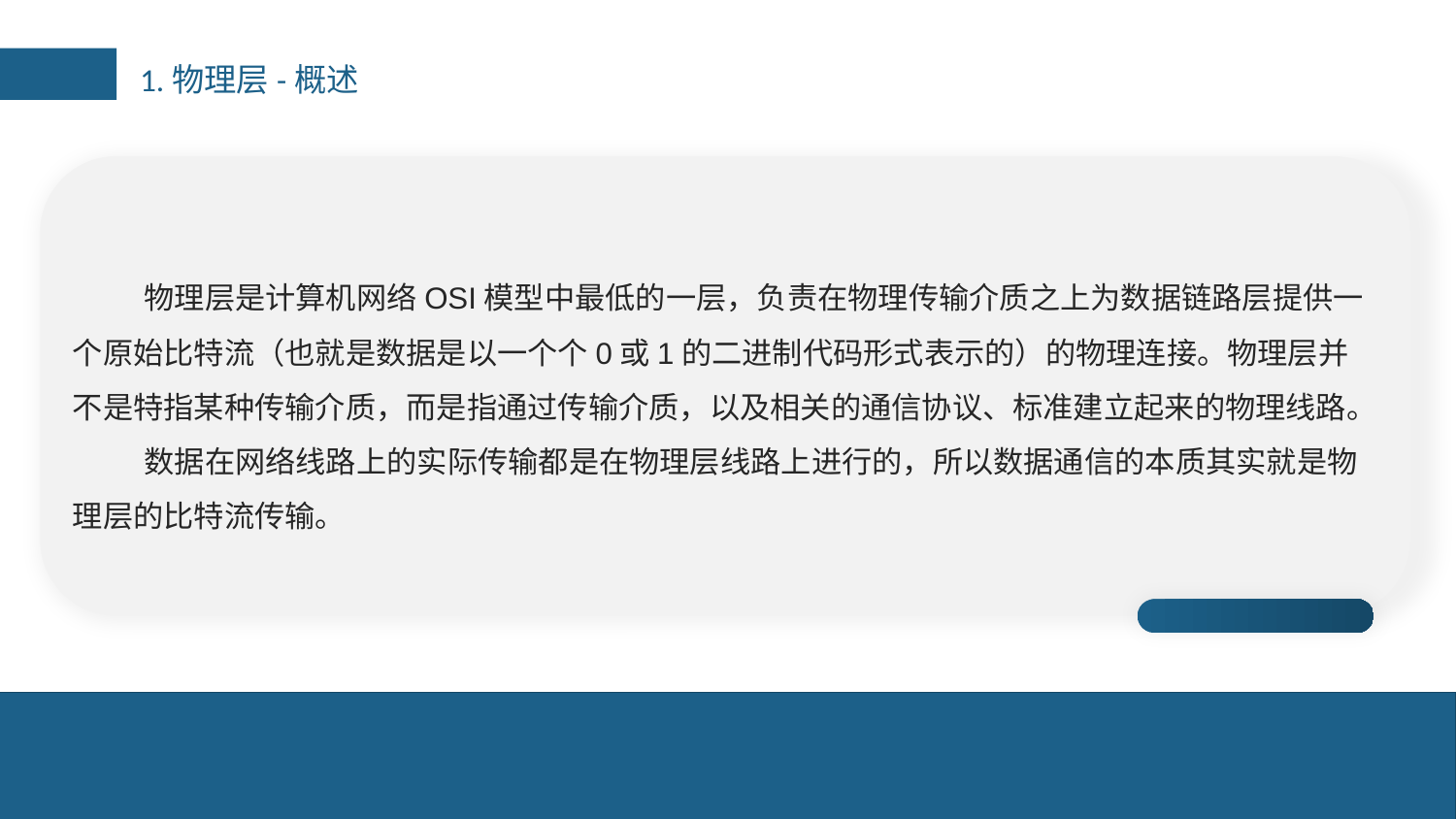

1.物理层-概述

物理层是计算机网络OSI模型中最低的一层，负责在物理传输介质之上为数据链路层提供一个原始比特流（也就是数据是以一个个0或1的二进制代码形式表示的）的物理连接。物理层并不是特指某种传输介质，而是指通过传输介质，以及相关的通信协议、标准建立起来的物理线路。
数据在网络线路上的实际传输都是在物理层线路上进行的，所以数据通信的本质其实就是物理层的比特流传输。